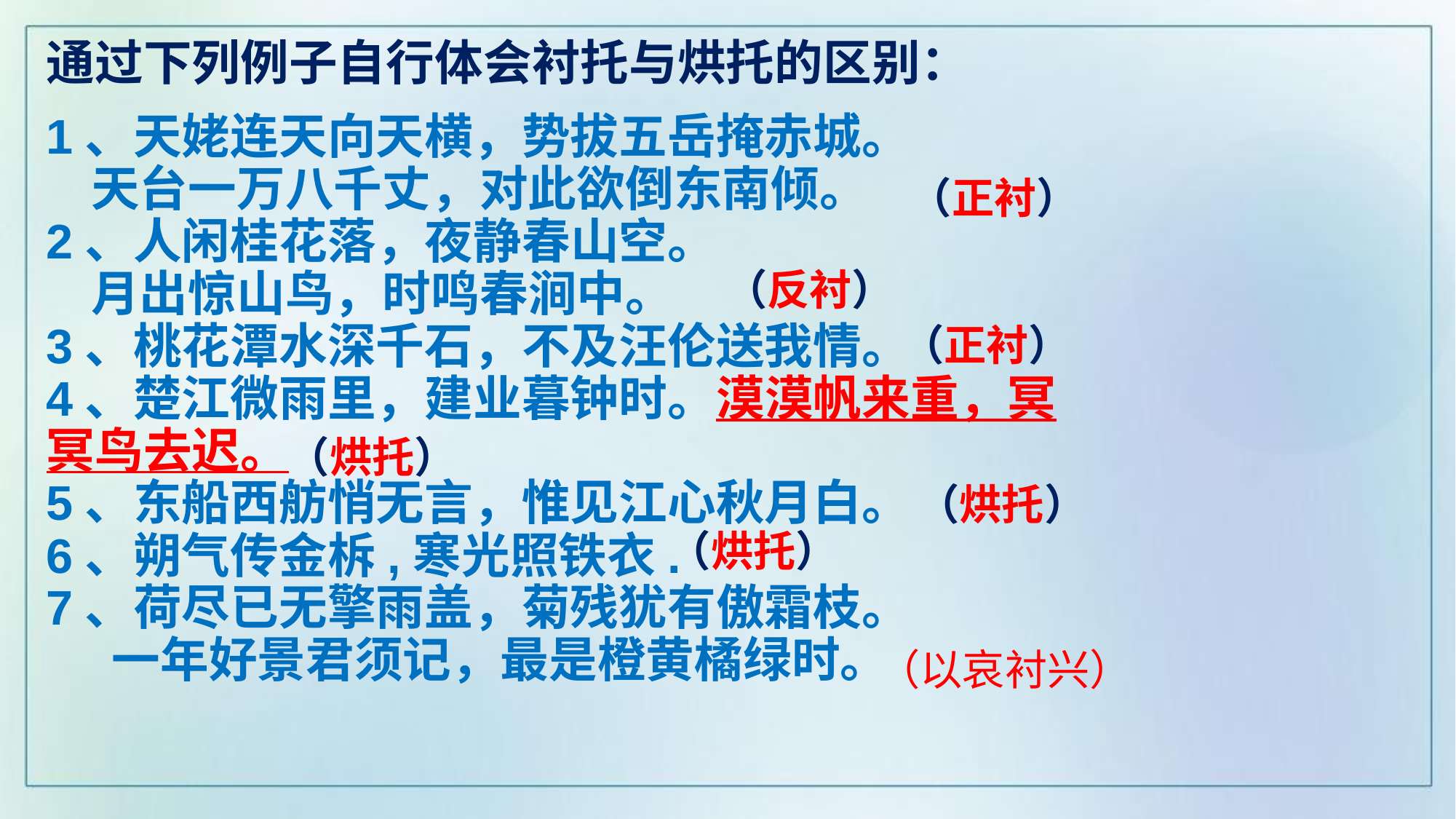

通过下列例子自行体会衬托与烘托的区别：
1、天姥连天向天横，势拔五岳掩赤城。
   天台一万八千丈，对此欲倒东南倾。
2、人闲桂花落，夜静春山空。
   月出惊山鸟，时鸣春涧中。
3、桃花潭水深千石，不及汪伦送我情。
4、楚江微雨里，建业暮钟时。漠漠帆来重，冥冥鸟去迟。
5、东船西舫悄无言，惟见江心秋月白。
6、朔气传金柝,寒光照铁衣.
7、荷尽已无擎雨盖，菊残犹有傲霜枝。
    一年好景君须记，最是橙黄橘绿时。
（正衬）
（反衬）
（正衬）
（烘托）
（烘托）
（烘托）
（以哀衬兴）